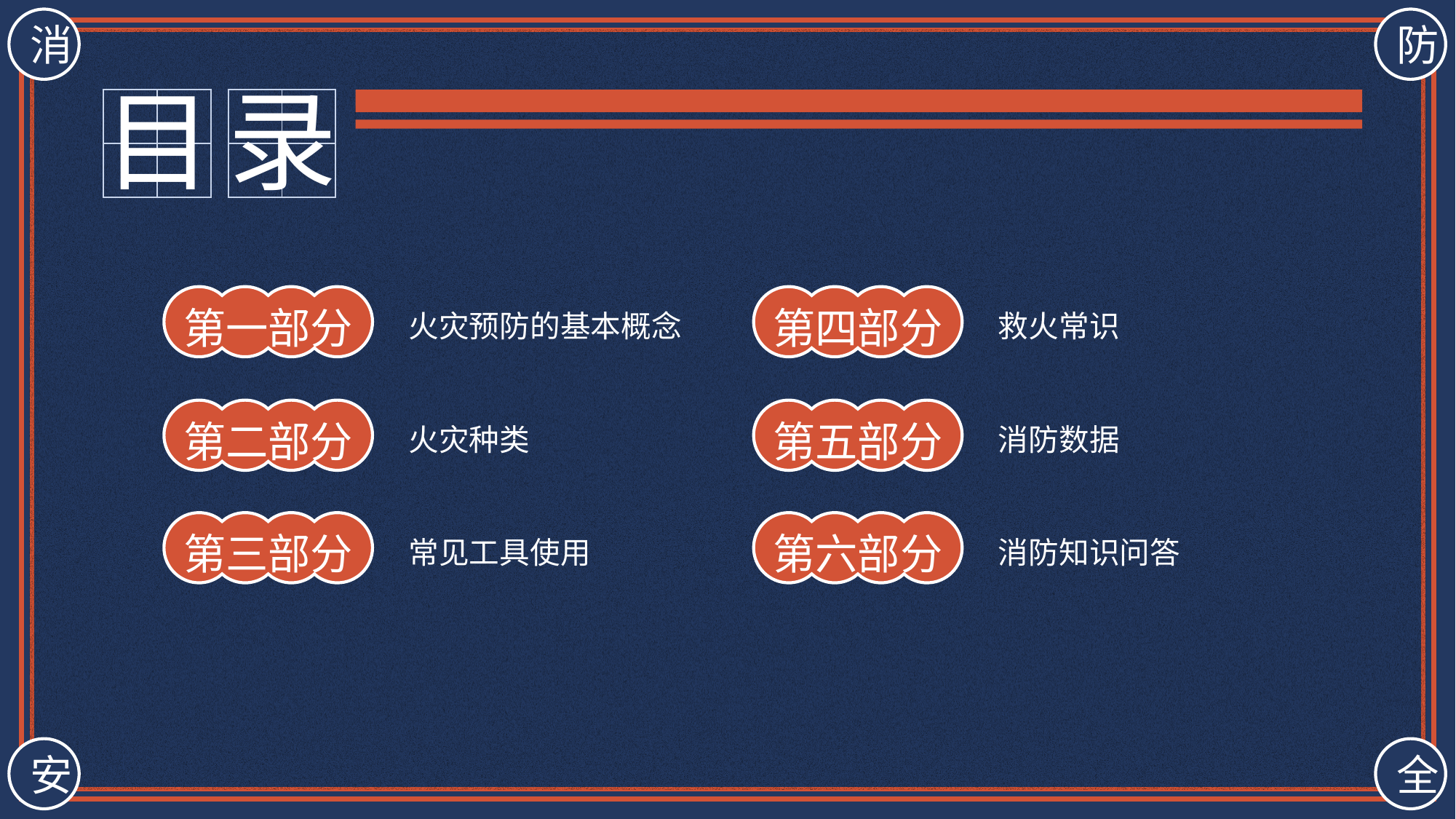

第一部分
火灾预防的基本概念
第四部分
救火常识
第二部分
火灾种类
第五部分
消防数据
第三部分
常见工具使用
第六部分
消防知识问答